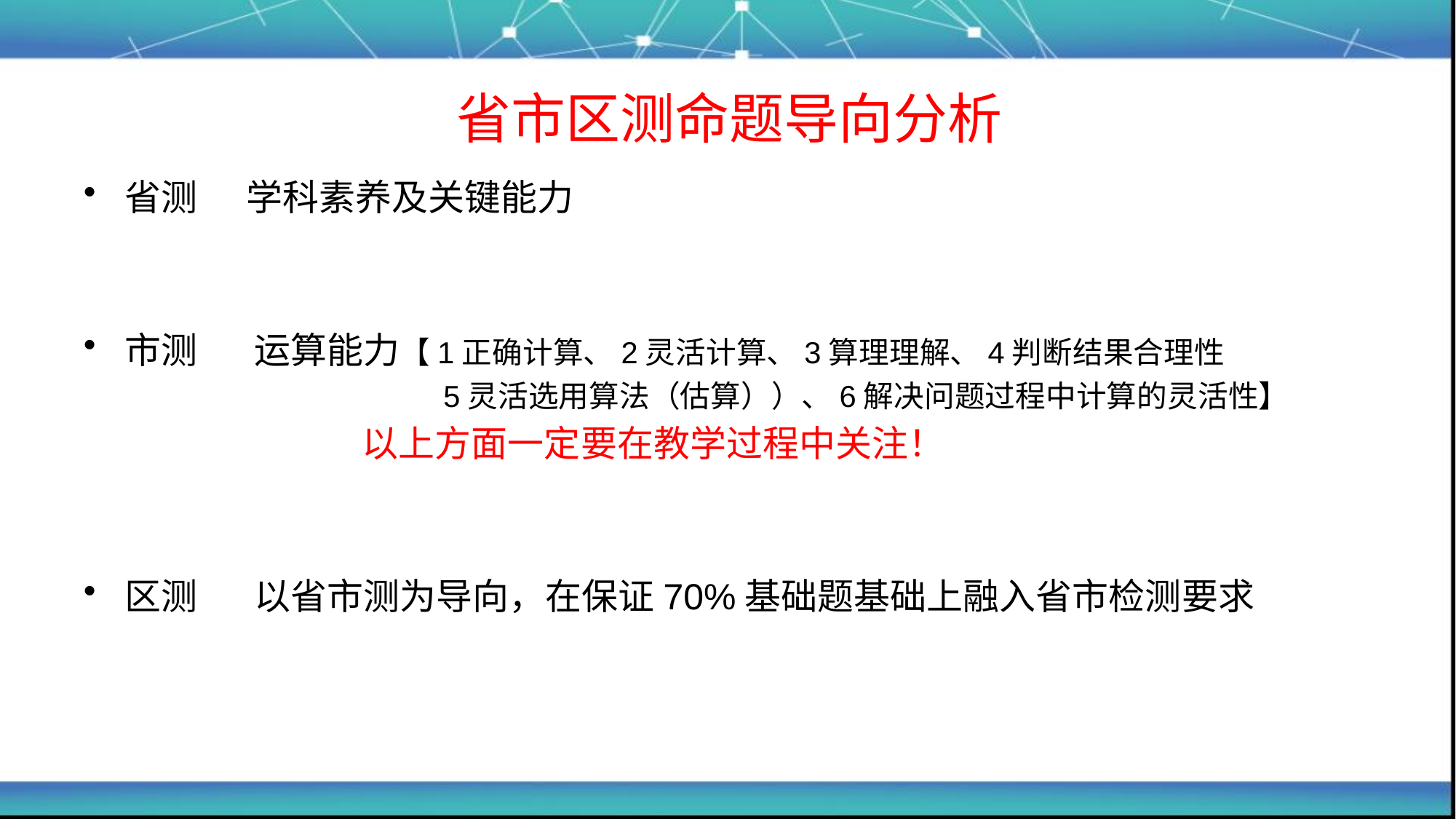

# 省市区测命题导向分析
省测      学科素养及关键能力

市测       运算能力【1正确计算、2灵活计算、3算理理解、4判断结果合理性
                                           5灵活选用算法（估算））、6解决问题过程中计算的灵活性】
                                 以上方面一定要在教学过程中关注！

区测       以省市测为导向，在保证70%基础题基础上融入省市检测要求